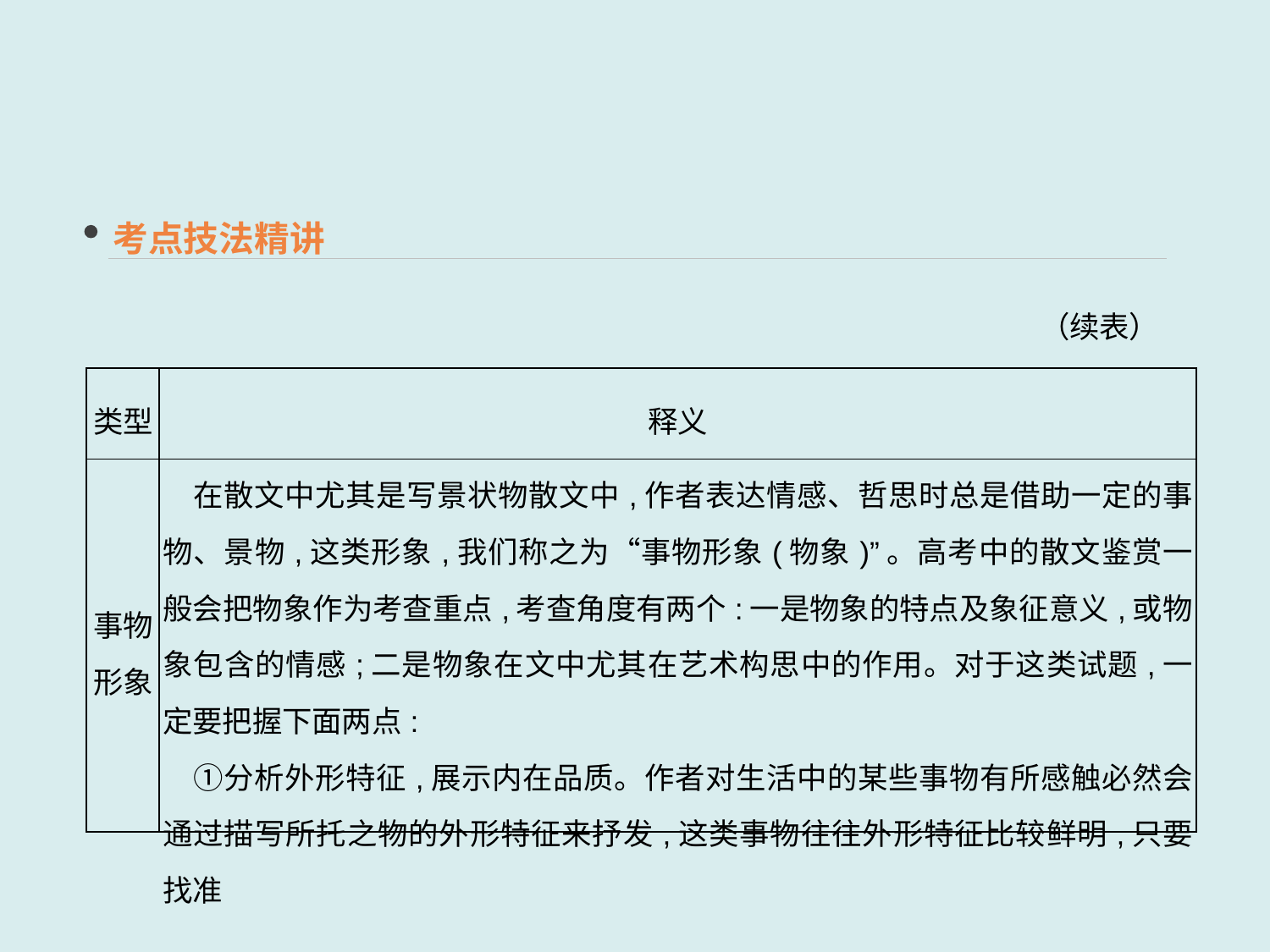

考点技法精讲

（续表）
| 类型 | 释义 |
| --- | --- |
| 事物形象 | 在散文中尤其是写景状物散文中,作者表达情感、哲思时总是借助一定的事物、景物,这类形象,我们称之为“事物形象(物象)”。高考中的散文鉴赏一般会把物象作为考查重点,考查角度有两个:一是物象的特点及象征意义,或物象包含的情感;二是物象在文中尤其在艺术构思中的作用。对于这类试题,一定要把握下面两点: 　①分析外形特征,展示内在品质。作者对生活中的某些事物有所感触必然会通过描写所托之物的外形特征来抒发,这类事物往往外形特征比较鲜明,只要找准 |